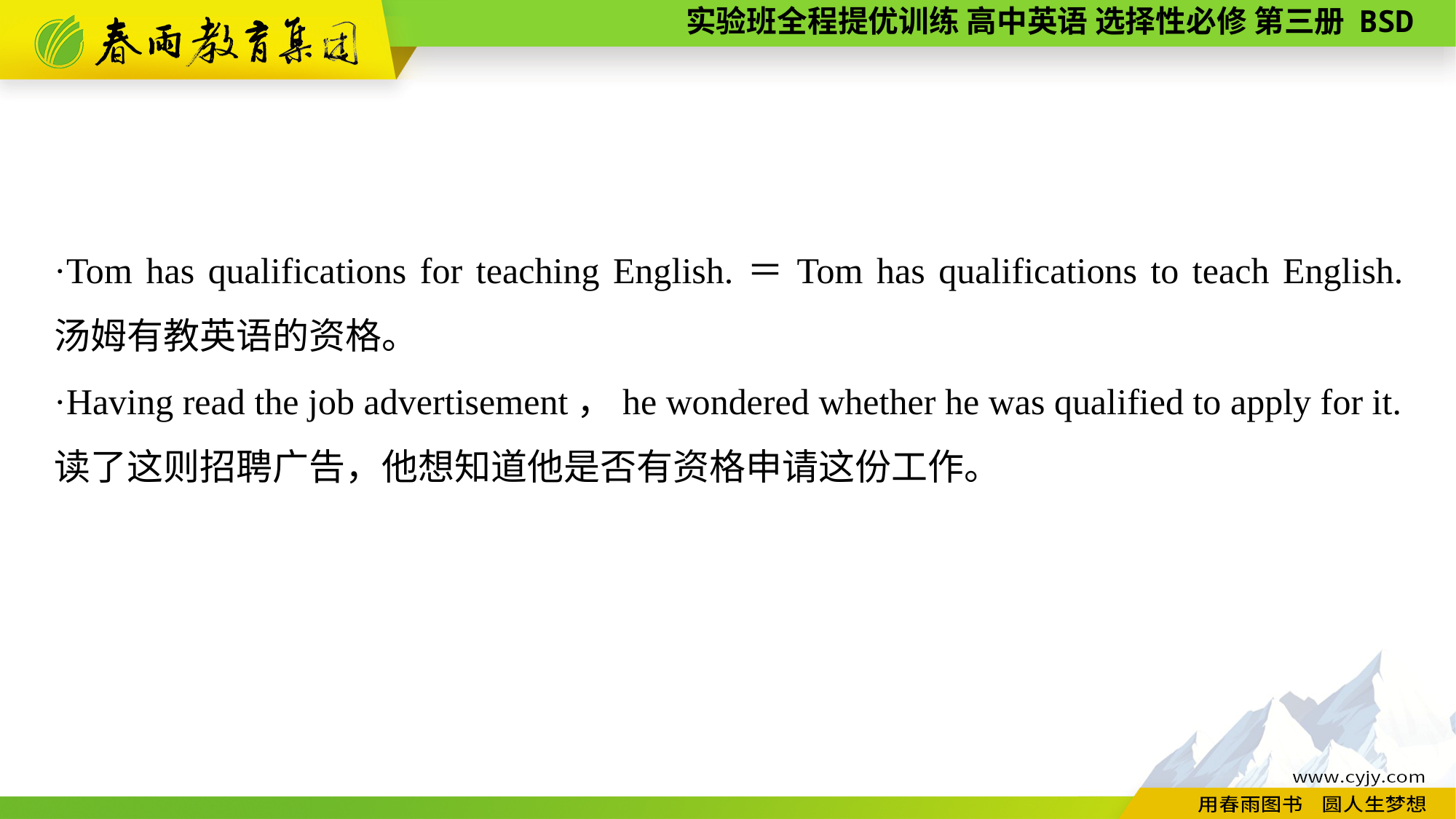

·Tom has qualifications for teaching English.＝Tom has qualifications to teach English. 汤姆有教英语的资格。
·Having read the job advertisement，he wondered whether he was qualified to apply for it.读了这则招聘广告，他想知道他是否有资格申请这份工作。